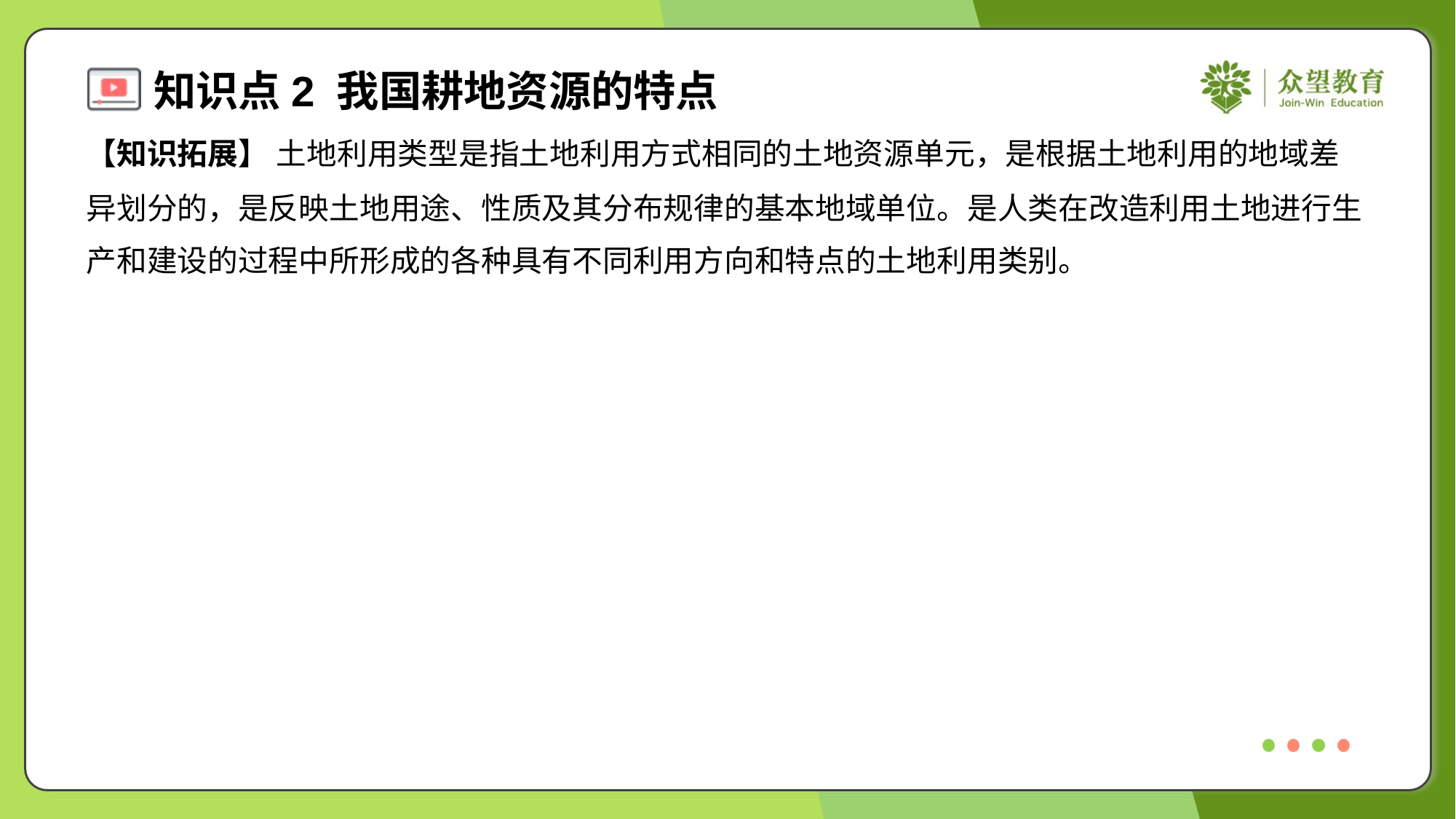

【知识拓展】 土地利用类型是指土地利用方式相同的土地资源单元，是根据土地利用的地域差
异划分的，是反映土地用途、性质及其分布规律的基本地域单位。是人类在改造利用土地进行生
产和建设的过程中所形成的各种具有不同利用方向和特点的土地利用类别。